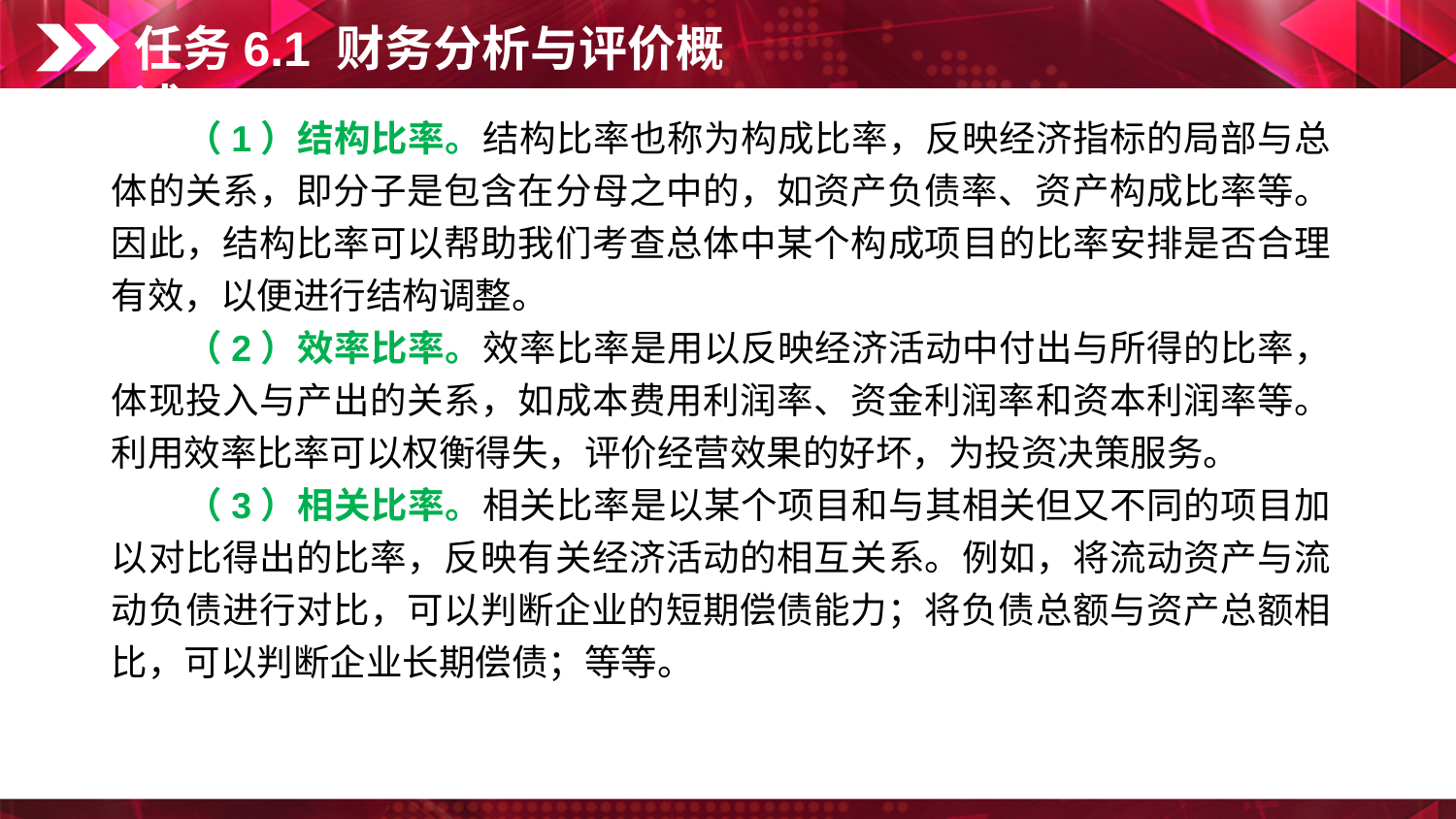

任务6.1 财务分析与评价概述

　　（1）结构比率。结构比率也称为构成比率，反映经济指标的局部与总体的关系，即分子是包含在分母之中的，如资产负债率、资产构成比率等。因此，结构比率可以帮助我们考查总体中某个构成项目的比率安排是否合理有效，以便进行结构调整。
　　（2）效率比率。效率比率是用以反映经济活动中付出与所得的比率，体现投入与产出的关系，如成本费用利润率、资金利润率和资本利润率等。利用效率比率可以权衡得失，评价经营效果的好坏，为投资决策服务。
　　（3）相关比率。相关比率是以某个项目和与其相关但又不同的项目加以对比得出的比率，反映有关经济活动的相互关系。例如，将流动资产与流动负债进行对比，可以判断企业的短期偿债能力；将负债总额与资产总额相比，可以判断企业长期偿债；等等。